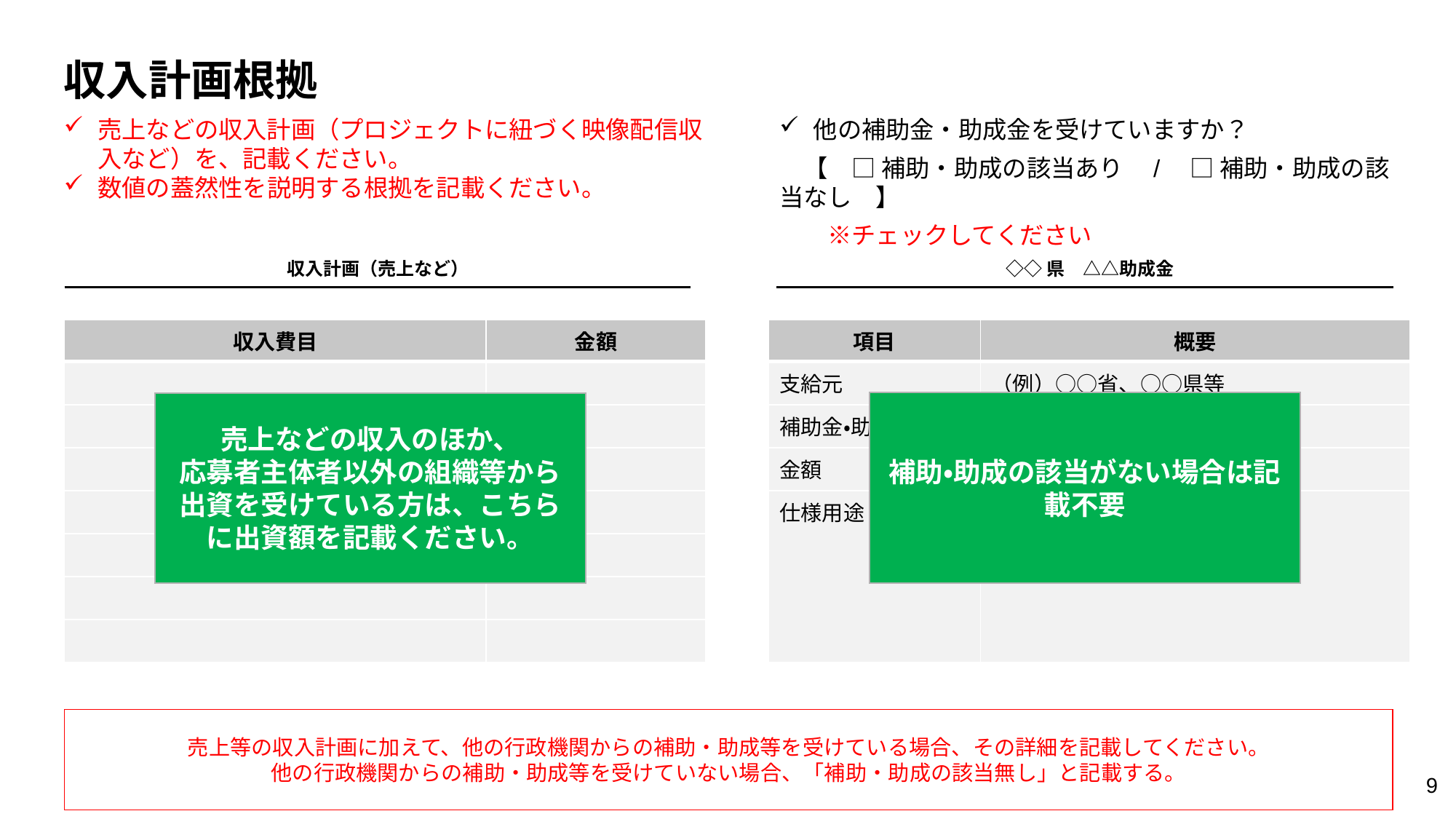

# 収入計画根拠
他の補助金・助成金を受けていますか？
　【　□ 補助・助成の該当あり　/　□ 補助・助成の該当なし　】
　　※チェックしてください
売上などの収入計画（プロジェクトに紐づく映像配信収入など）を、記載ください。
数値の蓋然性を説明する根拠を記載ください。

収入計画（売上など）
◇◇県　△△助成金
| 収入費目 | 金額 |
| --- | --- |
|  |  |
|  |  |
|  |  |
|  |  |
|  |  |
|  |  |
|  |  |
| 項目 | 概要 |
| --- | --- |
| 支給元 | （例）○○省、○○県等 |
| 補助金・助成金名 |  |
| 金額 |  |
| 仕様用途 |  |
補助・助成の該当がない場合は記載不要
売上などの収入のほか、
応募者主体者以外の組織等から出資を受けている方は、こちらに出資額を記載ください。
売上等の収入計画に加えて、他の行政機関からの補助・助成等を受けている場合、その詳細を記載してください。
他の行政機関からの補助・助成等を受けていない場合、「補助・助成の該当無し」と記載する。
9